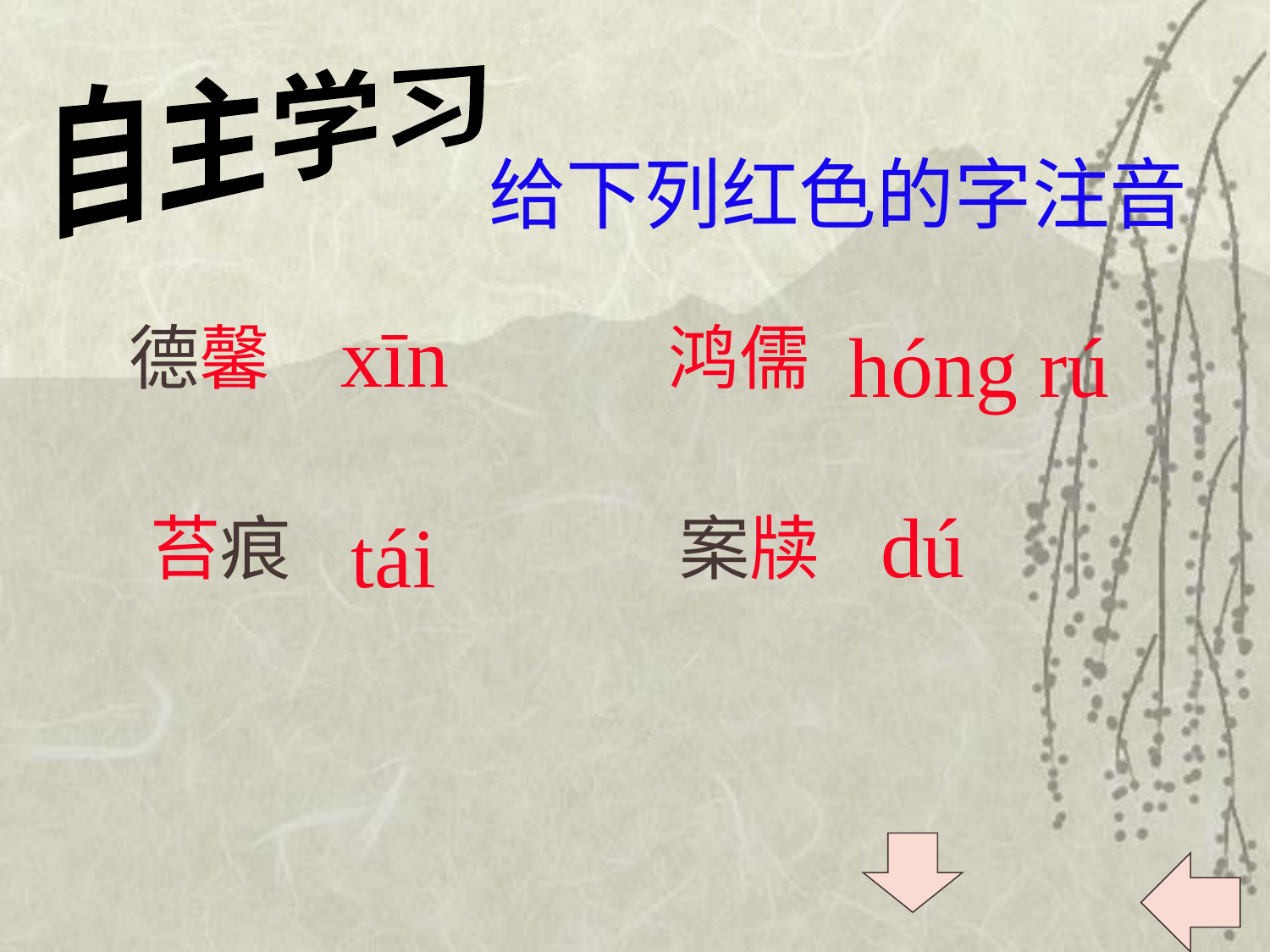

自主学习
给下列红色的字注音
xīn
德馨
鸿儒
hóng rú
dú
苔痕
tái
案牍